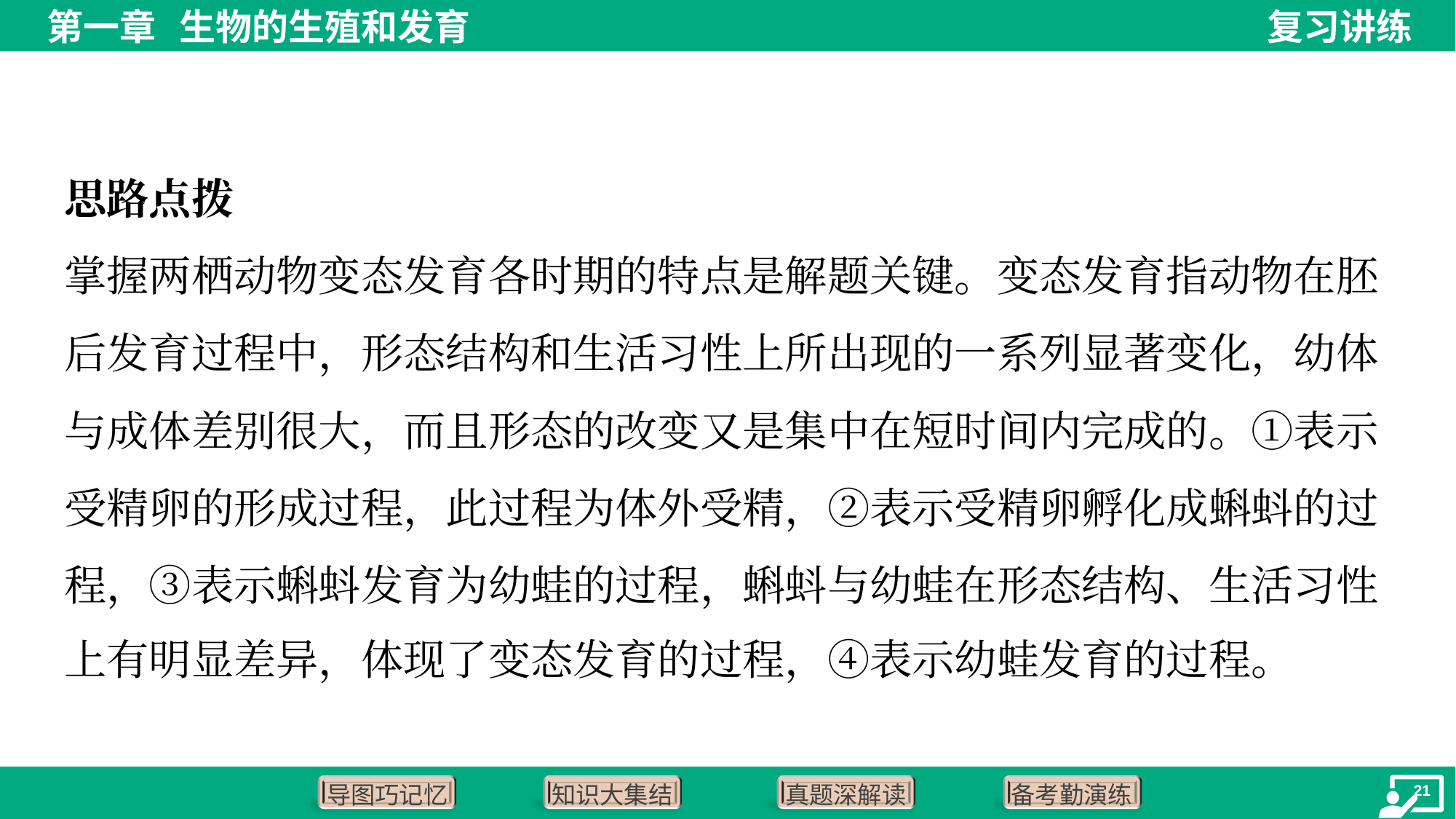

思路点拨
掌握两栖动物变态发育各时期的特点是解题关键。变态发育指动物在胚
后发育过程中，形态结构和生活习性上所出现的一系列显著变化，幼体
与成体差别很大，而且形态的改变又是集中在短时间内完成的。①表示
受精卵的形成过程，此过程为体外受精，②表示受精卵孵化成蝌蚪的过
程，③表示蝌蚪发育为幼蛙的过程，蝌蚪与幼蛙在形态结构、生活习性
上有明显差异，体现了变态发育的过程，④表示幼蛙发育的过程。